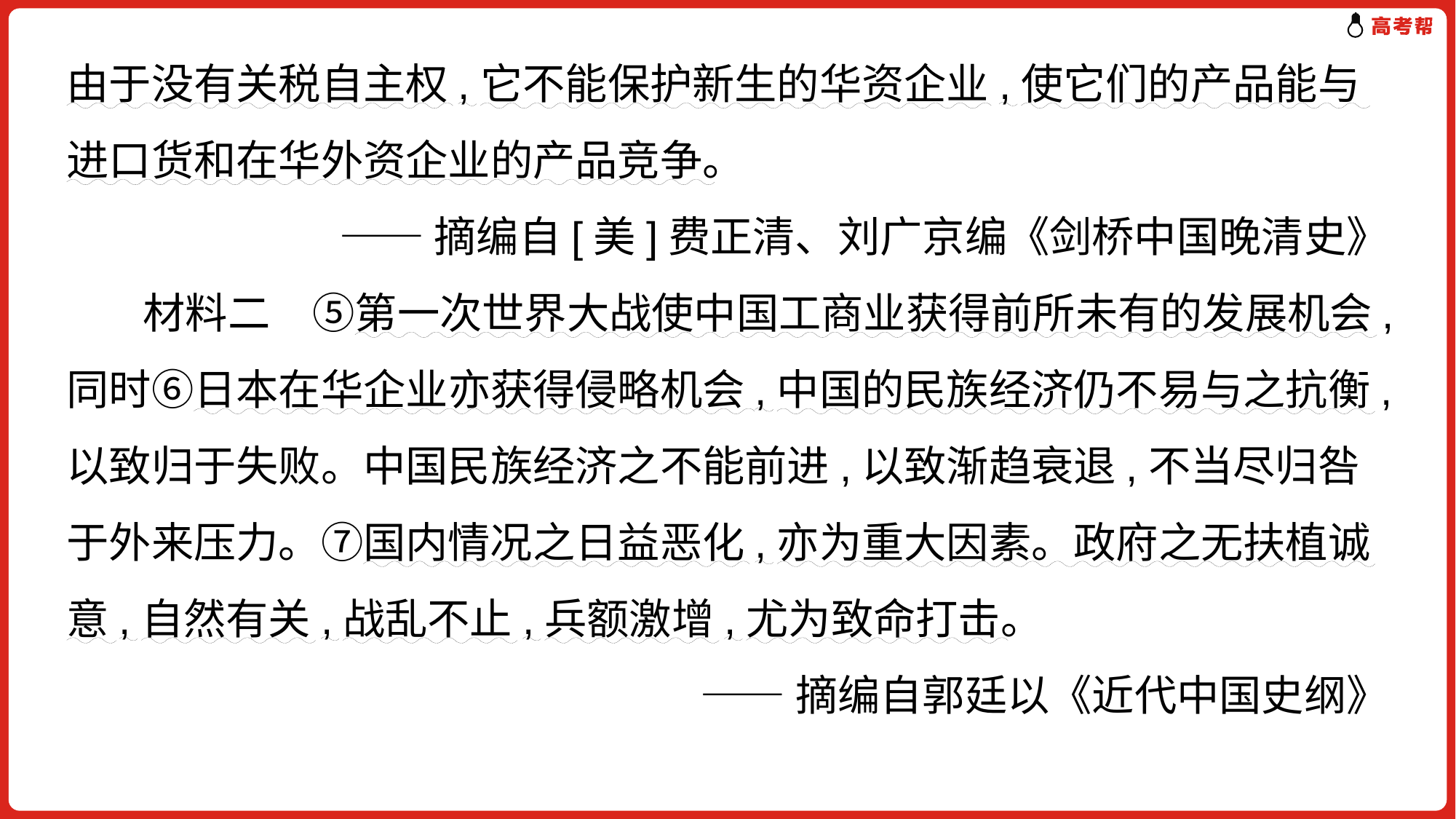

由于没有关税自主权,它不能保护新生的华资企业,使它们的产品能与进口货和在华外资企业的产品竞争。
——摘编自[美]费正清、刘广京编《剑桥中国晚清史》
       材料二　⑤第一次世界大战使中国工商业获得前所未有的发展机会,同时⑥日本在华企业亦获得侵略机会,中国的民族经济仍不易与之抗衡,以致归于失败。中国民族经济之不能前进,以致渐趋衰退,不当尽归咎于外来压力。⑦国内情况之日益恶化,亦为重大因素。政府之无扶植诚意,自然有关,战乱不止,兵额激增,尤为致命打击。
 	——摘编自郭廷以《近代中国史纲》